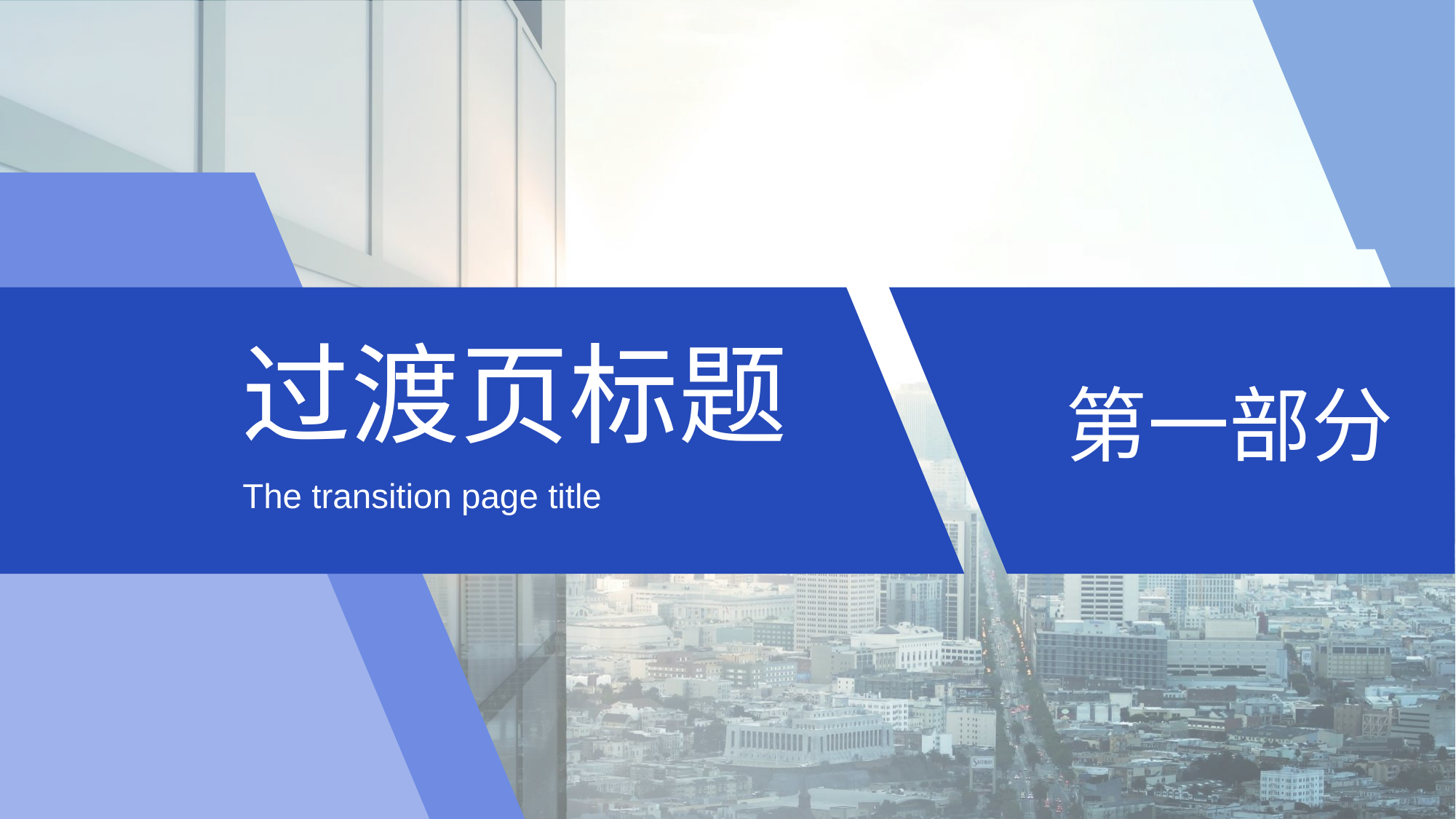

# 过渡页标题
第一部分
The transition page title